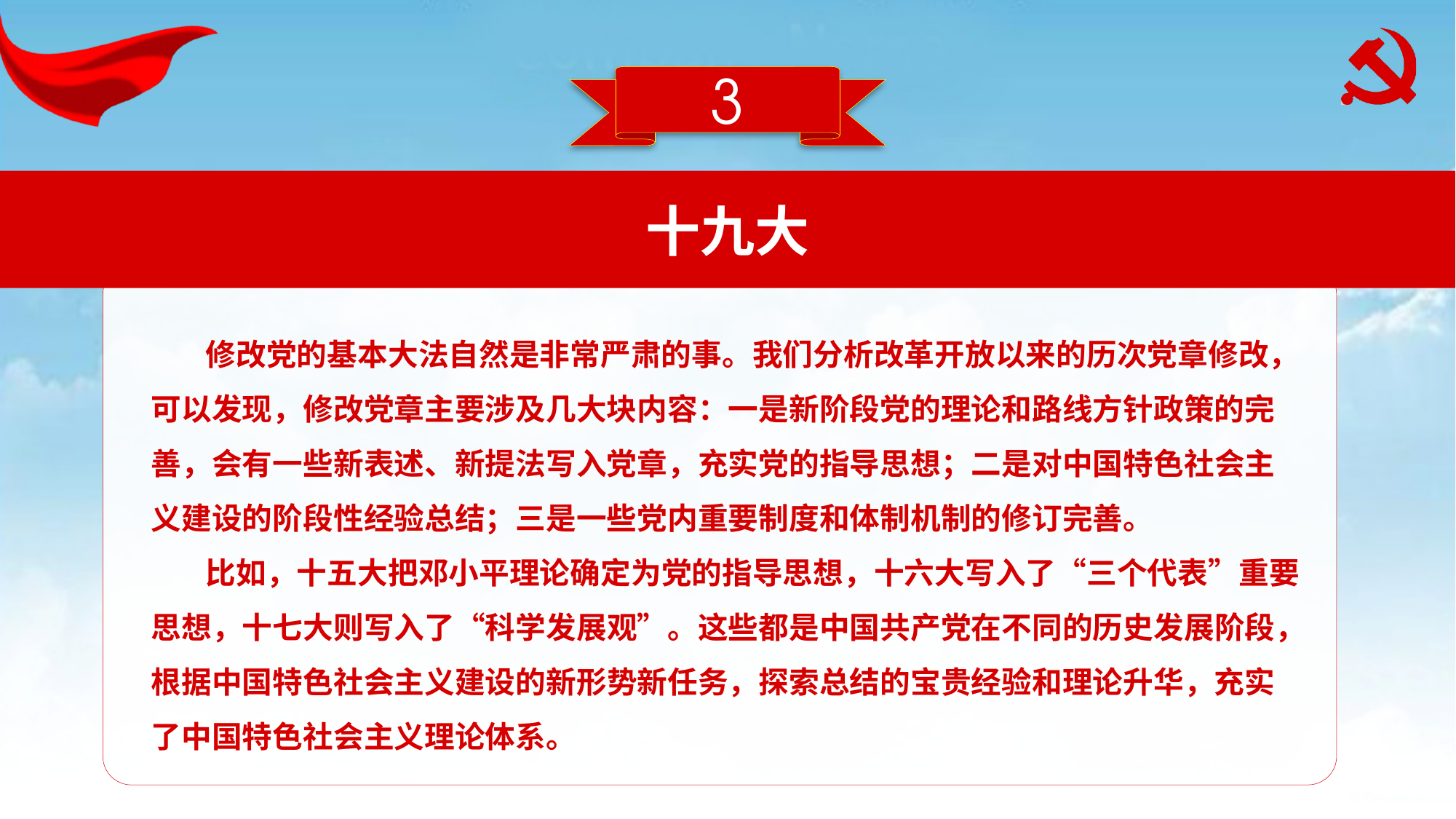

3
十九大

修改党的基本大法自然是非常严肃的事。我们分析改革开放以来的历次党章修改，可以发现，修改党章主要涉及几大块内容：一是新阶段党的理论和路线方针政策的完善，会有一些新表述、新提法写入党章，充实党的指导思想；二是对中国特色社会主义建设的阶段性经验总结；三是一些党内重要制度和体制机制的修订完善。
比如，十五大把邓小平理论确定为党的指导思想，十六大写入了“三个代表”重要思想，十七大则写入了“科学发展观”。这些都是中国共产党在不同的历史发展阶段，根据中国特色社会主义建设的新形势新任务，探索总结的宝贵经验和理论升华，充实了中国特色社会主义理论体系。
.